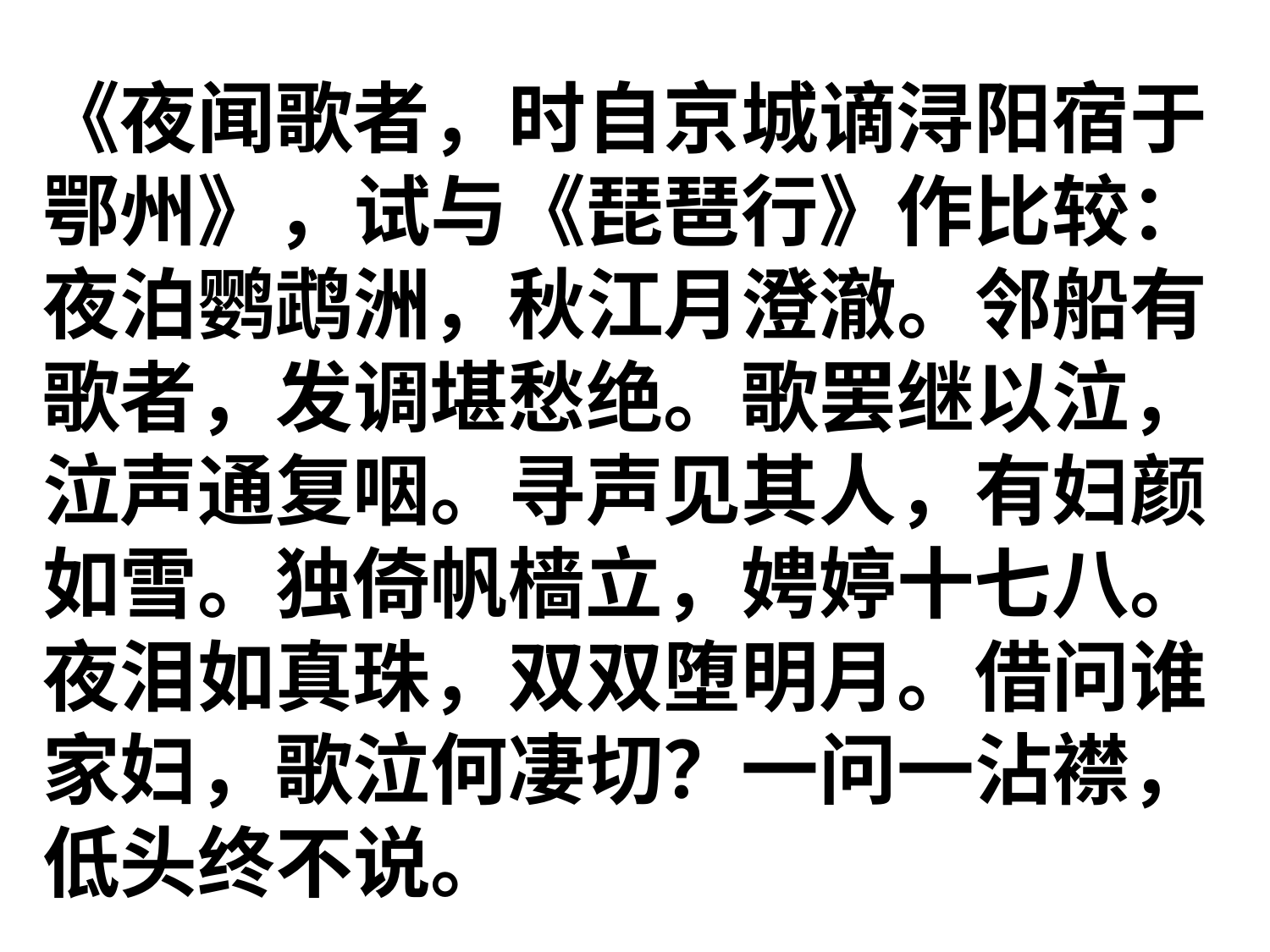

《夜闻歌者，时自京城谪浔阳宿于鄂州》，试与《琵琶行》作比较：
夜泊鹦鹉洲，秋江月澄澈。邻船有歌者，发调堪愁绝。歌罢继以泣，泣声通复咽。寻声见其人，有妇颜如雪。独倚帆樯立，娉婷十七八。夜泪如真珠，双双堕明月。借问谁家妇，歌泣何凄切？一问一沾襟，低头终不说。